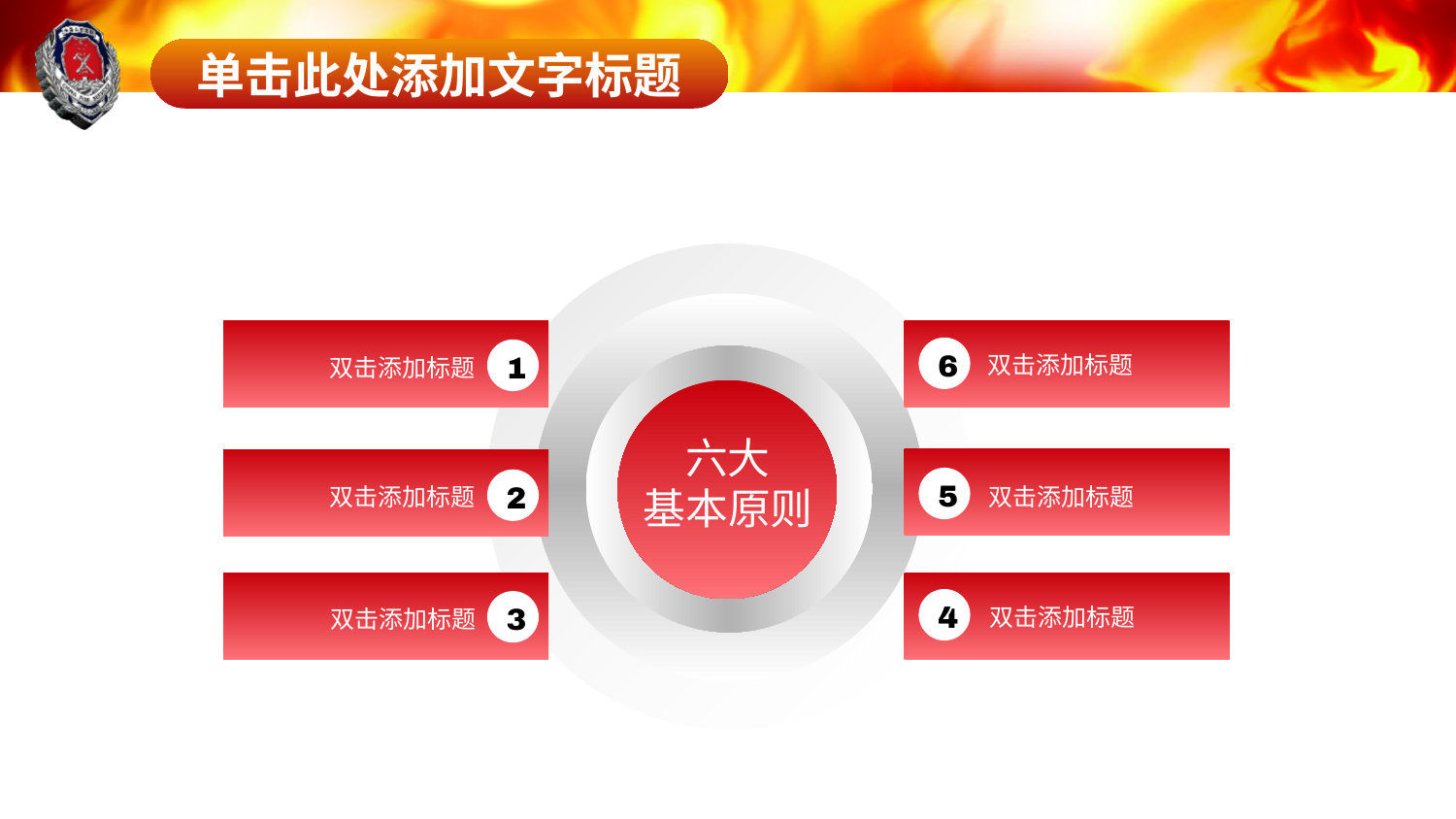

1
双击添加标题

双击添加标题

6

六大
基本原则

5
双击添加标题

双击添加标题

2

3
双击添加标题

4
双击添加标题